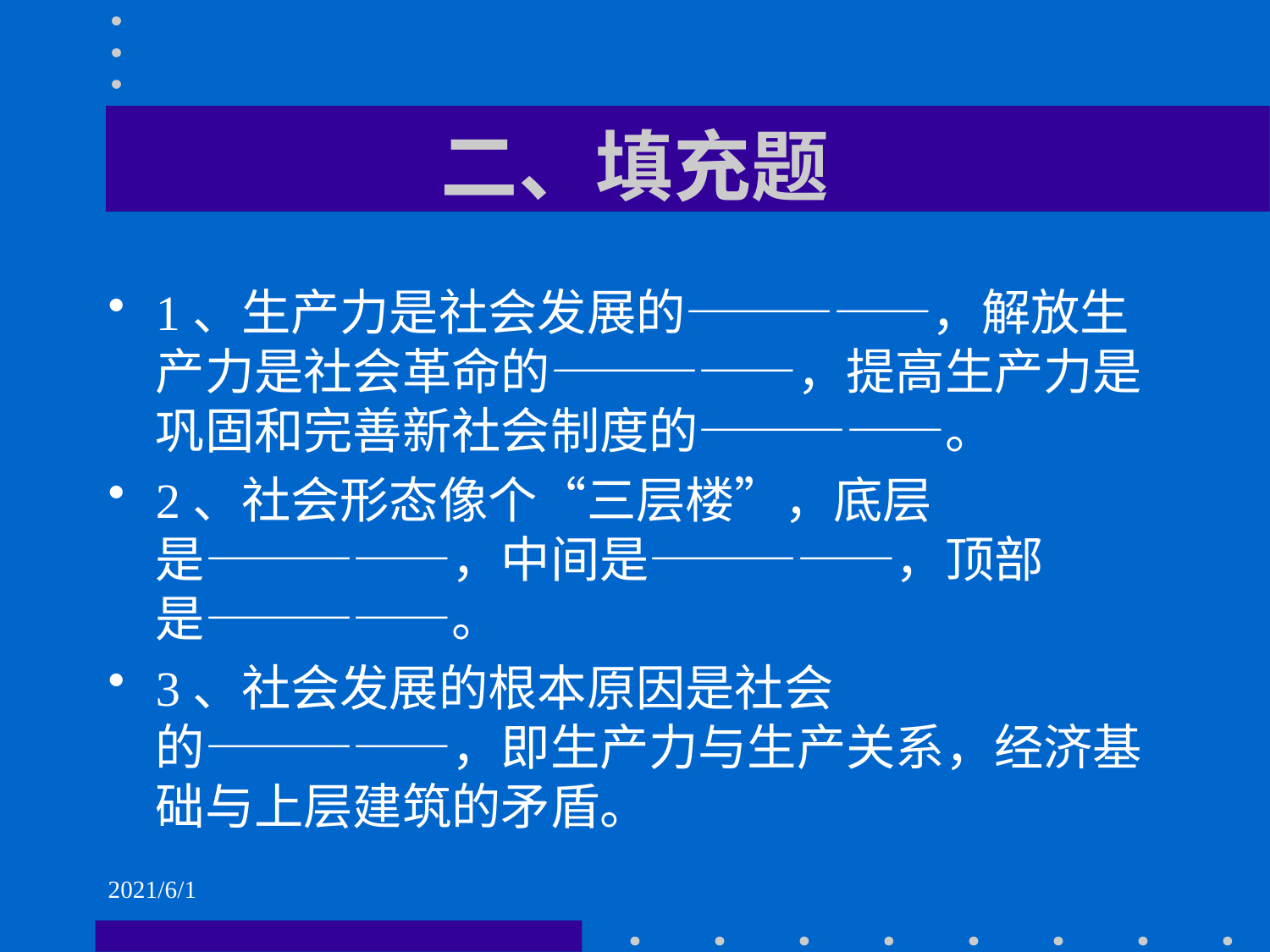

# 二、填充题
1、生产力是社会发展的―――――，解放生产力是社会革命的―――――，提高生产力是巩固和完善新社会制度的―――――。
2、社会形态像个“三层楼”，底层是―――――，中间是―――――，顶部是―――――。
3、社会发展的根本原因是社会的―――――，即生产力与生产关系，经济基础与上层建筑的矛盾。

2021/6/1